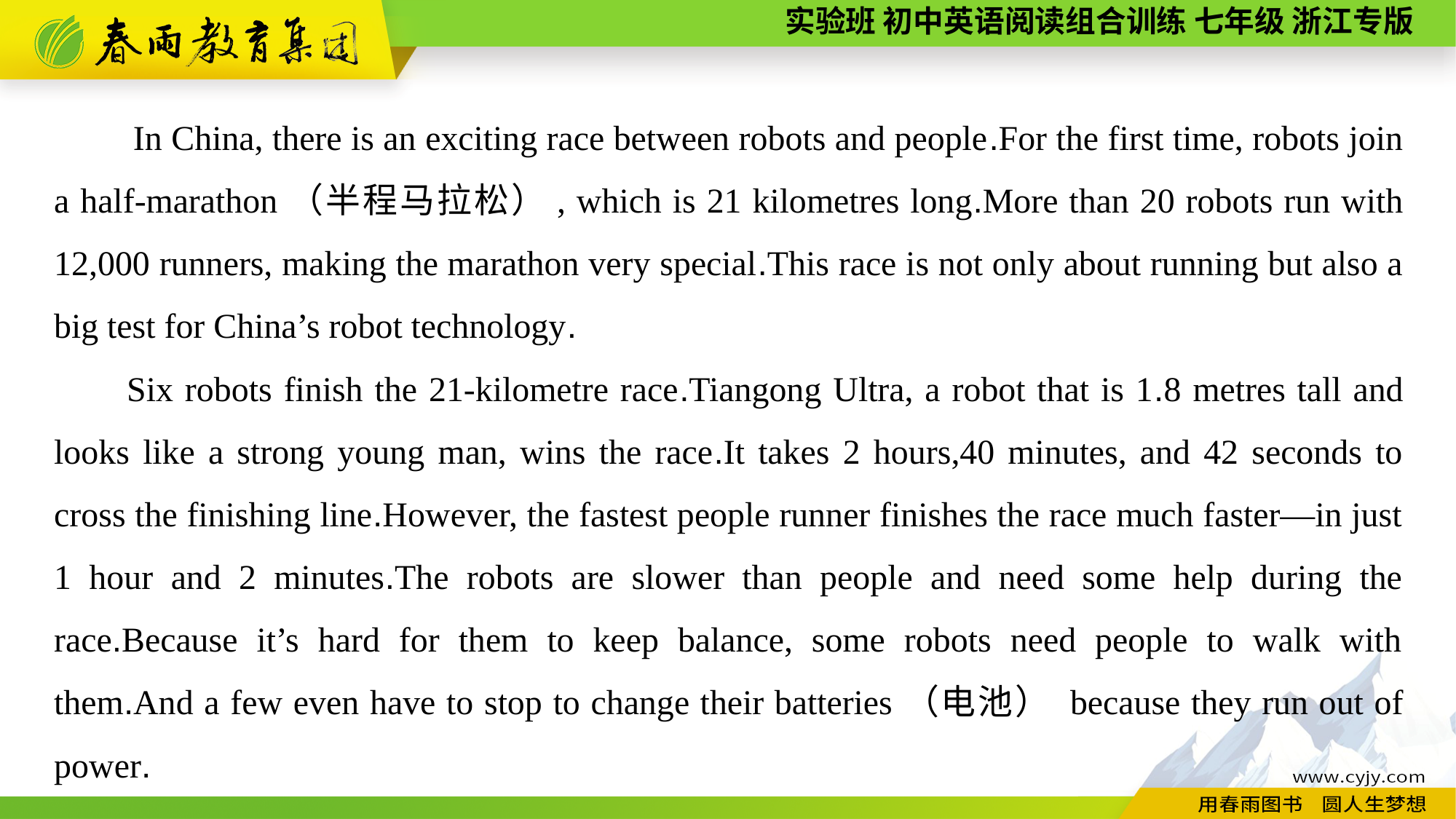

In China, there is an exciting race between robots and people.For the first time, robots join a half-marathon（半程马拉松）, which is 21 kilometres long.More than 20 robots run with 12,000 runners, making the marathon very special.This race is not only about running but also a big test for China’s robot technology.
Six robots finish the 21-kilometre race.Tiangong Ultra, a robot that is 1.8 metres tall and looks like a strong young man, wins the race.It takes 2 hours,40 minutes, and 42 seconds to cross the finishing line.However, the fastest people runner finishes the race much faster—in just 1 hour and 2 minutes.The robots are slower than people and need some help during the race.Because it’s hard for them to keep balance, some robots need people to walk with them.And a few even have to stop to change their batteries（电池） because they run out of power.